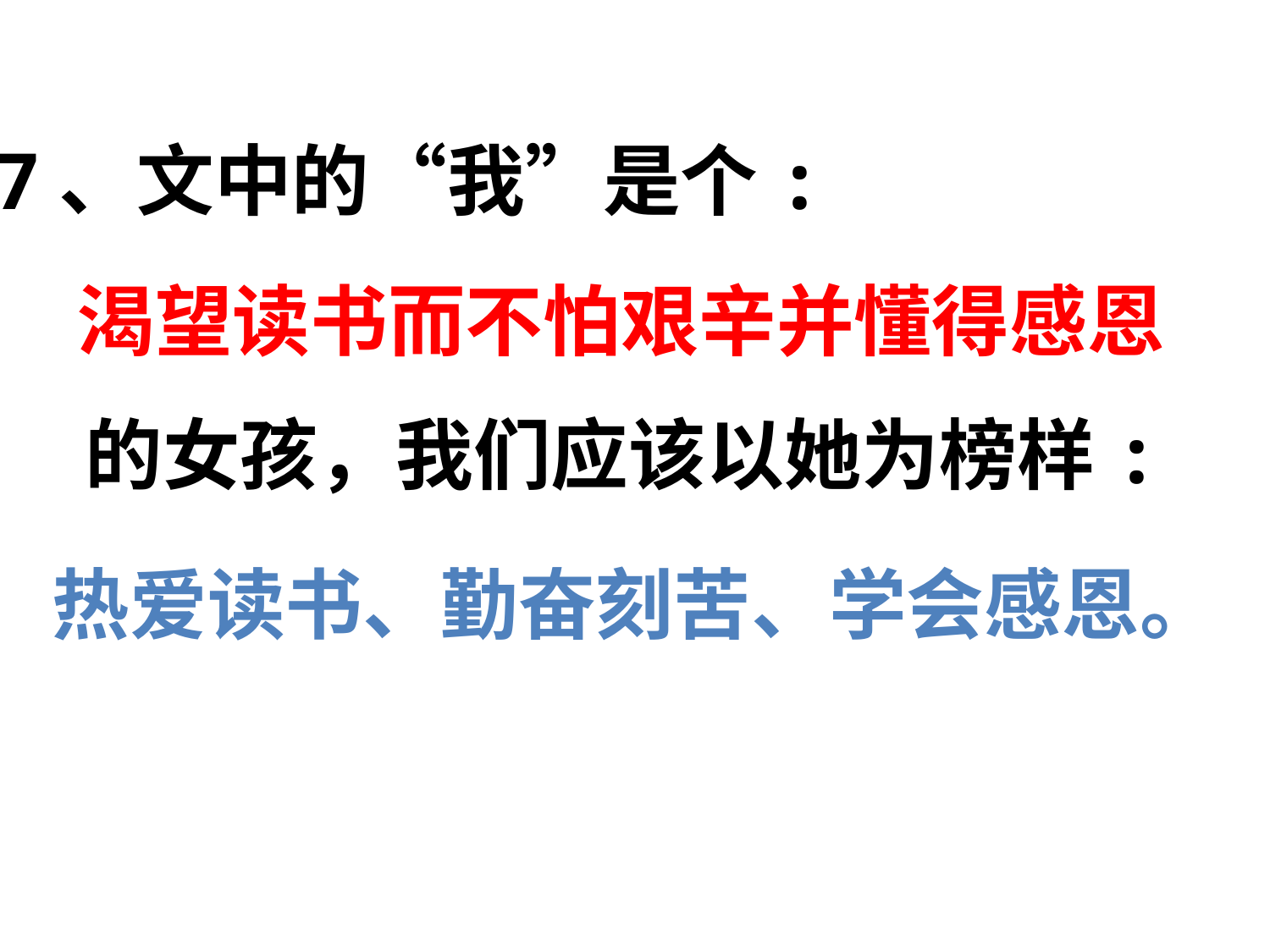

7、文中的“我”是个:
渴望读书而不怕艰辛并懂得感恩
的女孩，我们应该以她为榜样:
热爱读书、勤奋刻苦、学会感恩。